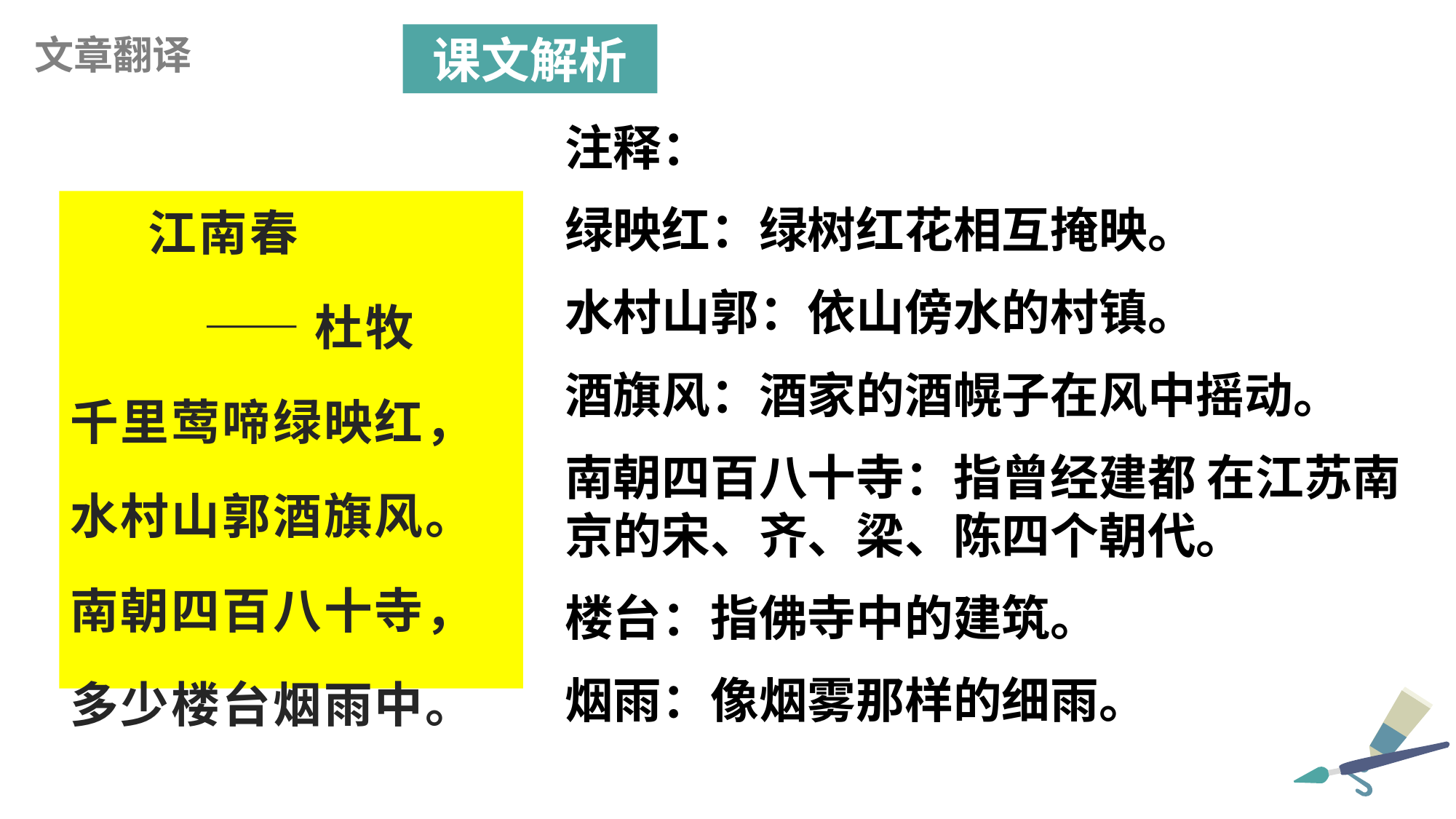

课文解析
文章翻译
注释：
绿映红：绿树红花相互掩映。
水村山郭：依山傍水的村镇。
酒旗风：酒家的酒幌子在风中摇动。
南朝四百八十寺：指曾经建都 在江苏南京的宋、齐、梁、陈四个朝代。
楼台：指佛寺中的建筑。
烟雨：像烟雾那样的细雨。
     江南春
          ——杜牧
千里莺啼绿映红，
水村山郭酒旗风。
南朝四百八十寺，
多少楼台烟雨中。